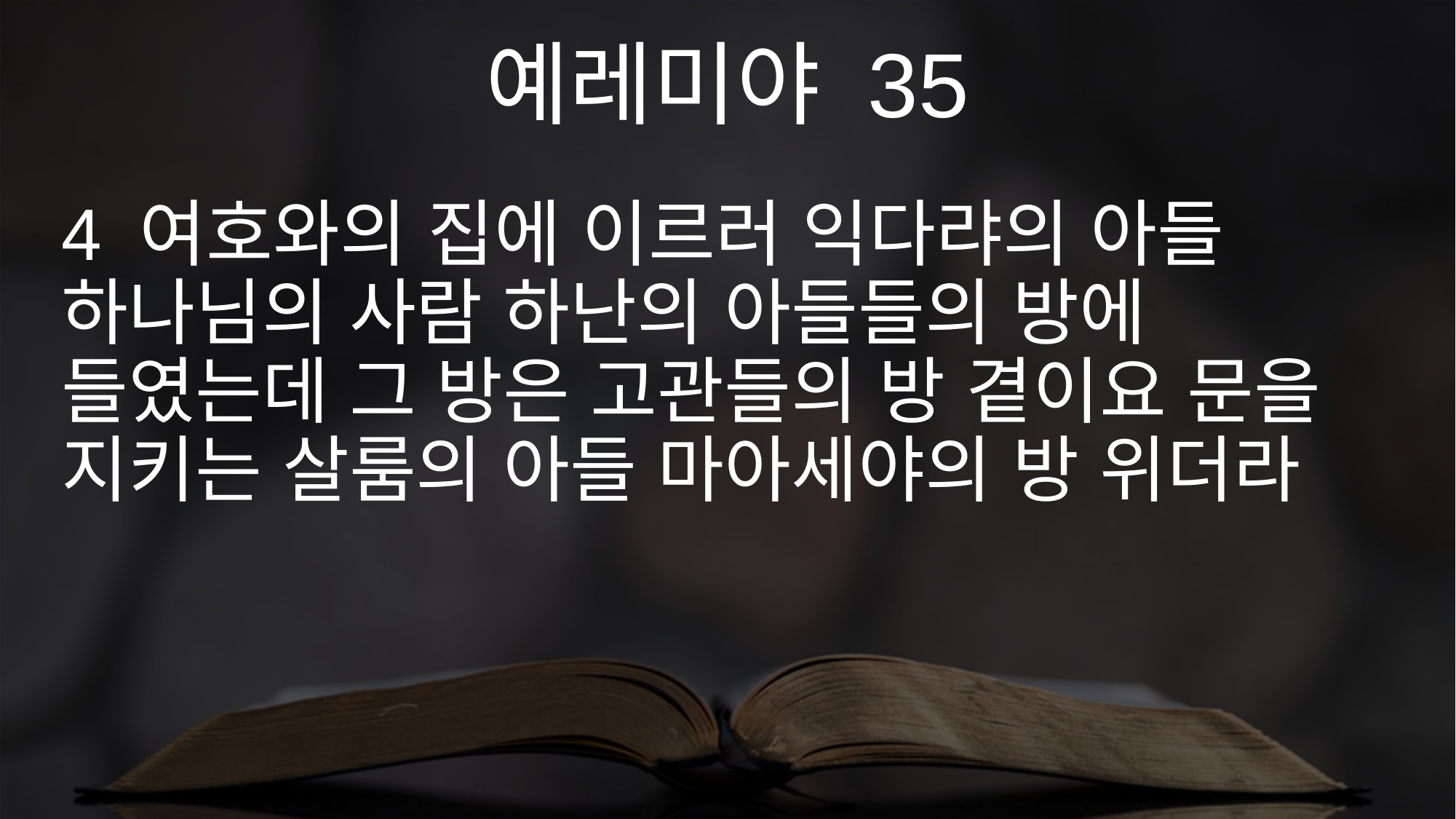

예레미야 35
4 여호와의 집에 이르러 익다랴의 아들 하나님의 사람 하난의 아들들의 방에 들였는데 그 방은 고관들의 방 곁이요 문을 지키는 살룸의 아들 마아세야의 방 위더라